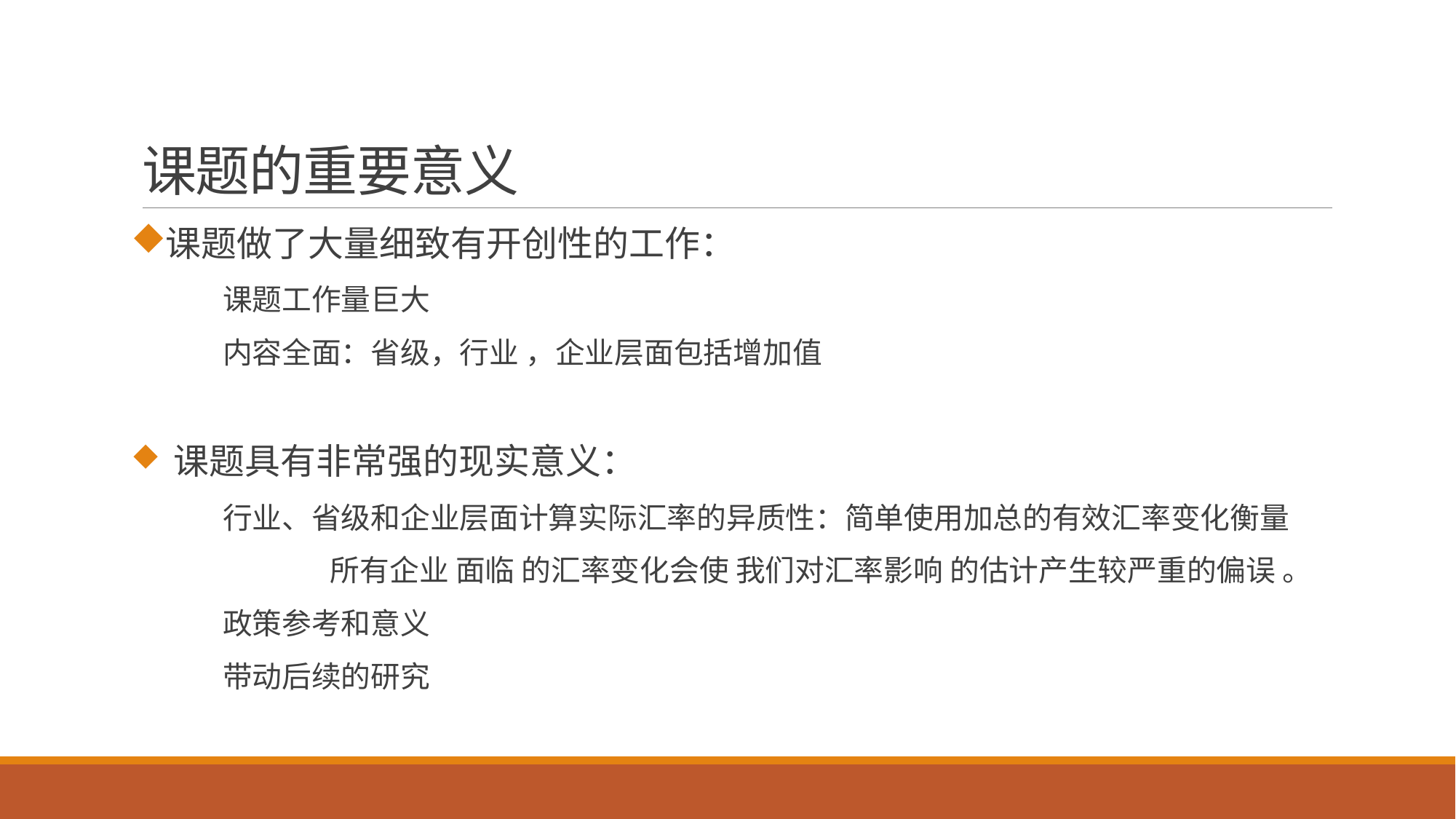

# 课题的重要意义
课题做了大量细致有开创性的工作：
           课题工作量巨大
           内容全面：省级，行业 ，企业层面包括增加值

 课题具有非常强的现实意义：
           行业、省级和企业层面计算实际汇率的异质性：简单使用加总的有效汇率变化衡量
                           所有企业 面临 的汇率变化会使 我们对汇率影响 的估计产生较严重的偏误 。
           政策参考和意义
           带动后续的研究